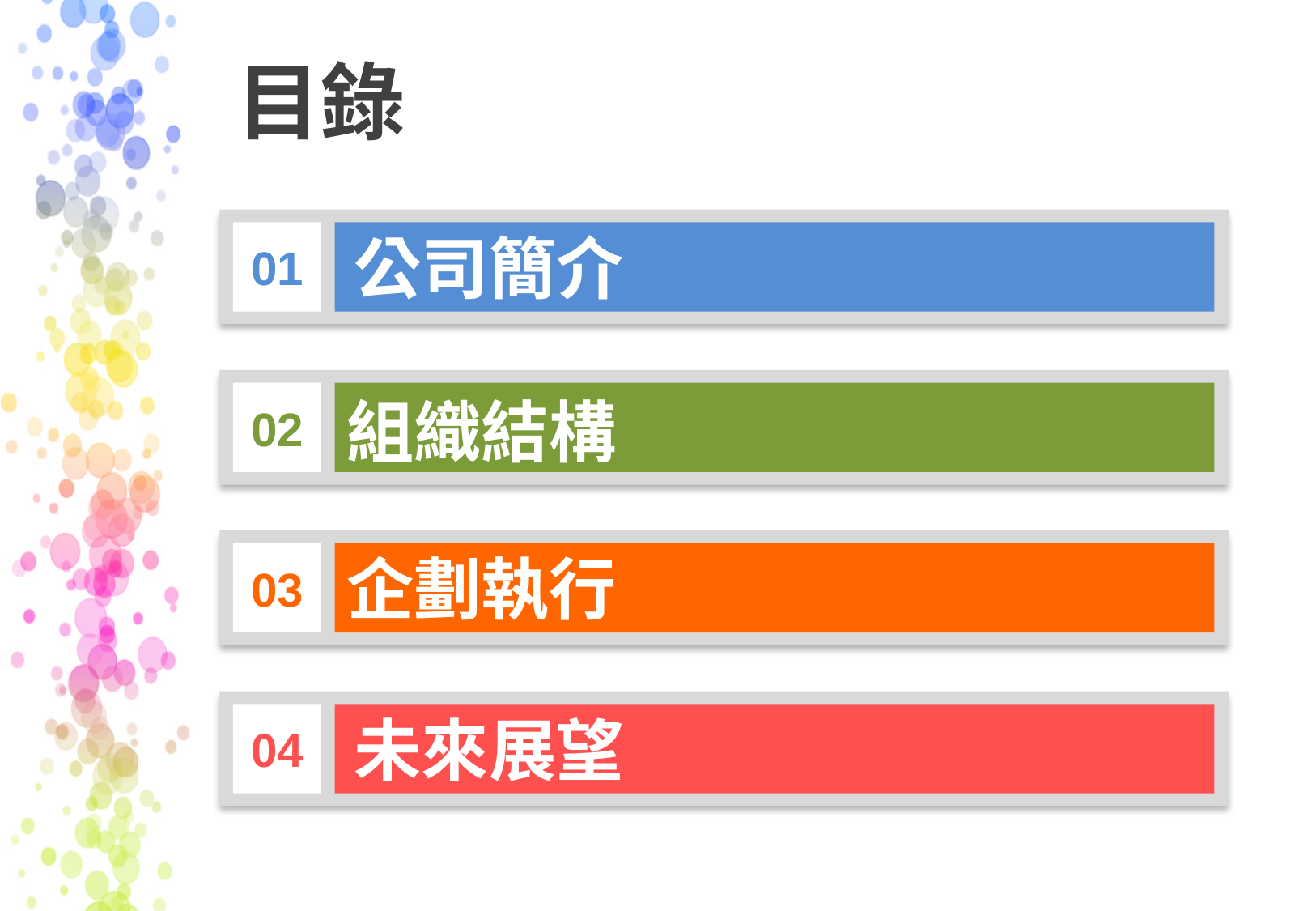

# 目錄

公司簡介

01

組織結構

02

企劃執行

03

未來展望

04